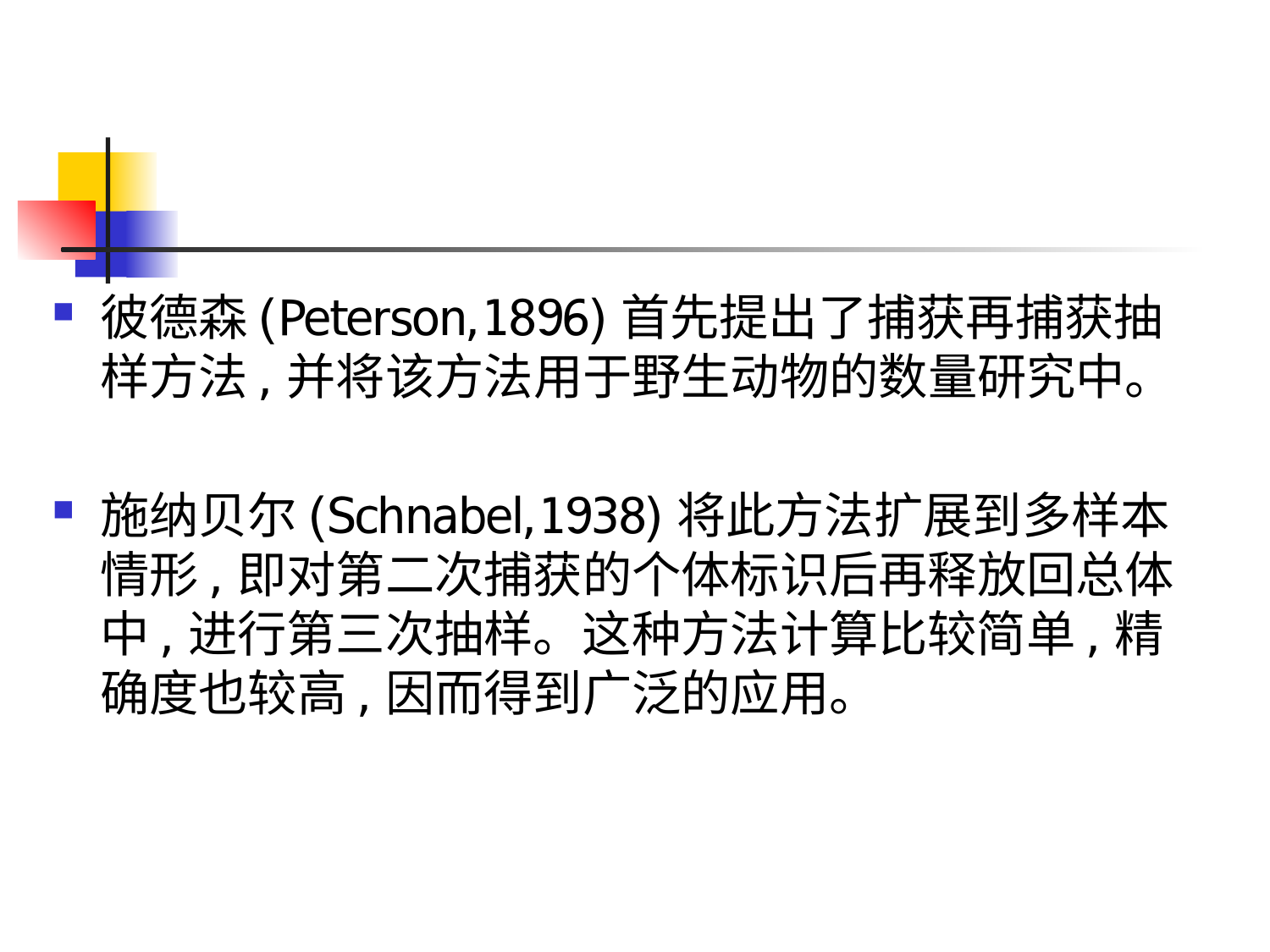

彼德森(Peterson,1896)首先提出了捕获再捕获抽样方法,并将该方法用于野生动物的数量研究中。

施纳贝尔(Schnabel,1938)将此方法扩展到多样本情形,即对第二次捕获的个体标识后再释放回总体中,进行第三次抽样。这种方法计算比较简单,精确度也较高,因而得到广泛的应用。